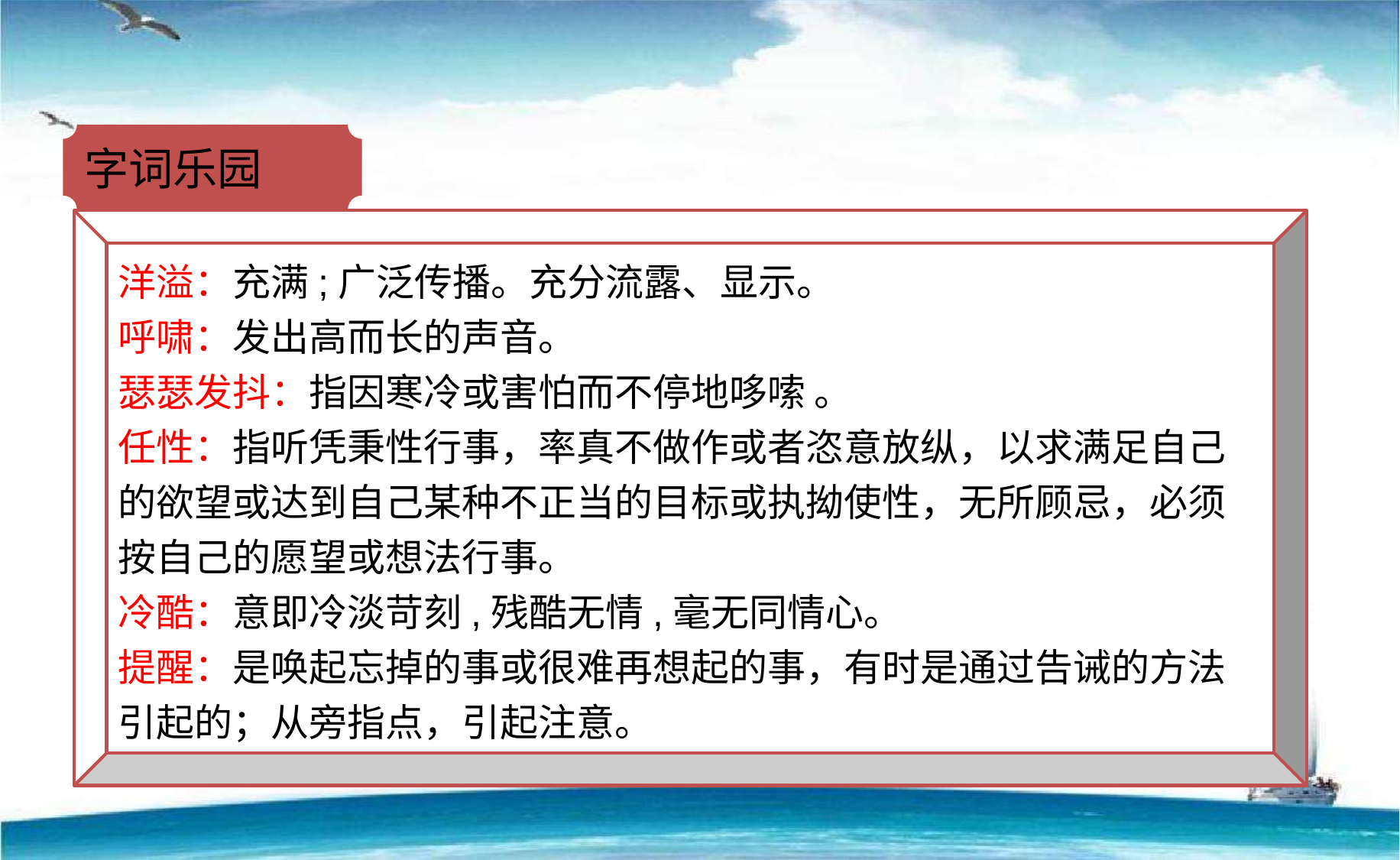

字词乐园

洋溢：充满;广泛传播。充分流露、显示。
呼啸：发出高而长的声音。
瑟瑟发抖：指因寒冷或害怕而不停地哆嗦 。
任性：指听凭秉性行事，率真不做作或者恣意放纵，以求满足自己的欲望或达到自己某种不正当的目标或执拗使性，无所顾忌，必须按自己的愿望或想法行事。
冷酷：意即冷淡苛刻,残酷无情,毫无同情心。
提醒：是唤起忘掉的事或很难再想起的事，有时是通过告诫的方法引起的；从旁指点，引起注意。